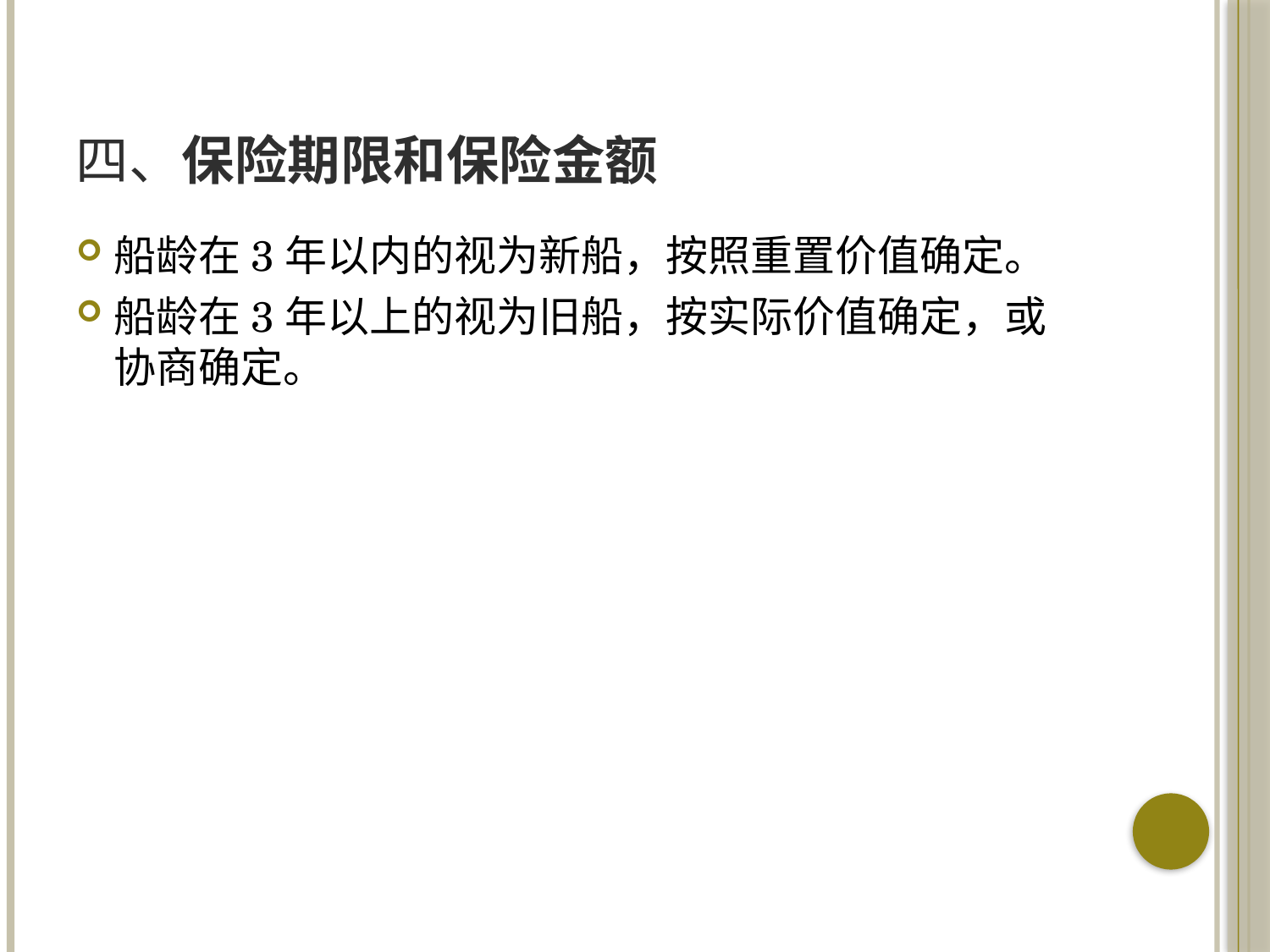

# 四、保险期限和保险金额
船龄在3年以内的视为新船，按照重置价值确定。
船龄在3年以上的视为旧船，按实际价值确定，或协商确定。